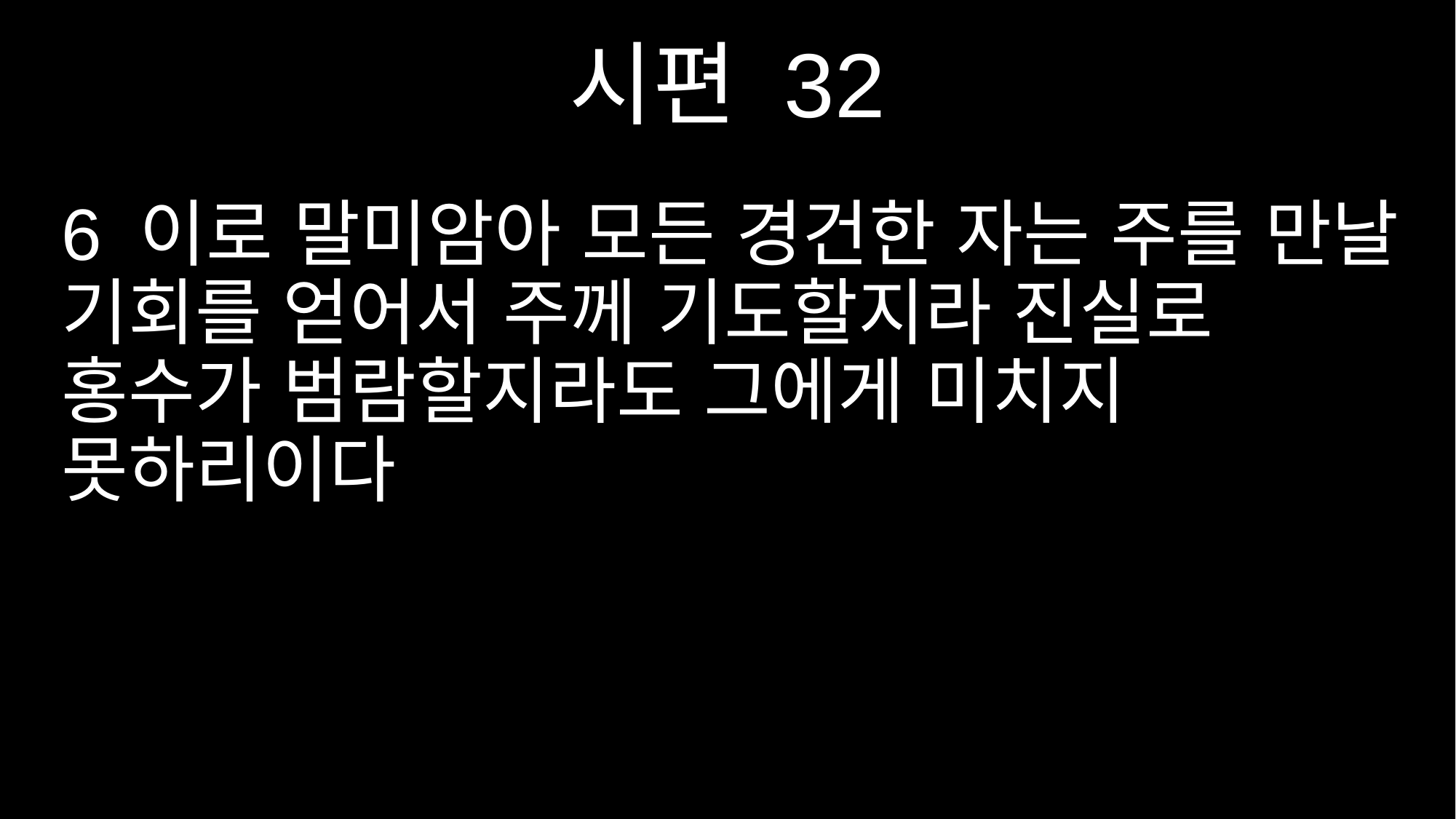

시편 32
6 이로 말미암아 모든 경건한 자는 주를 만날 기회를 얻어서 주께 기도할지라 진실로 홍수가 범람할지라도 그에게 미치지 못하리이다